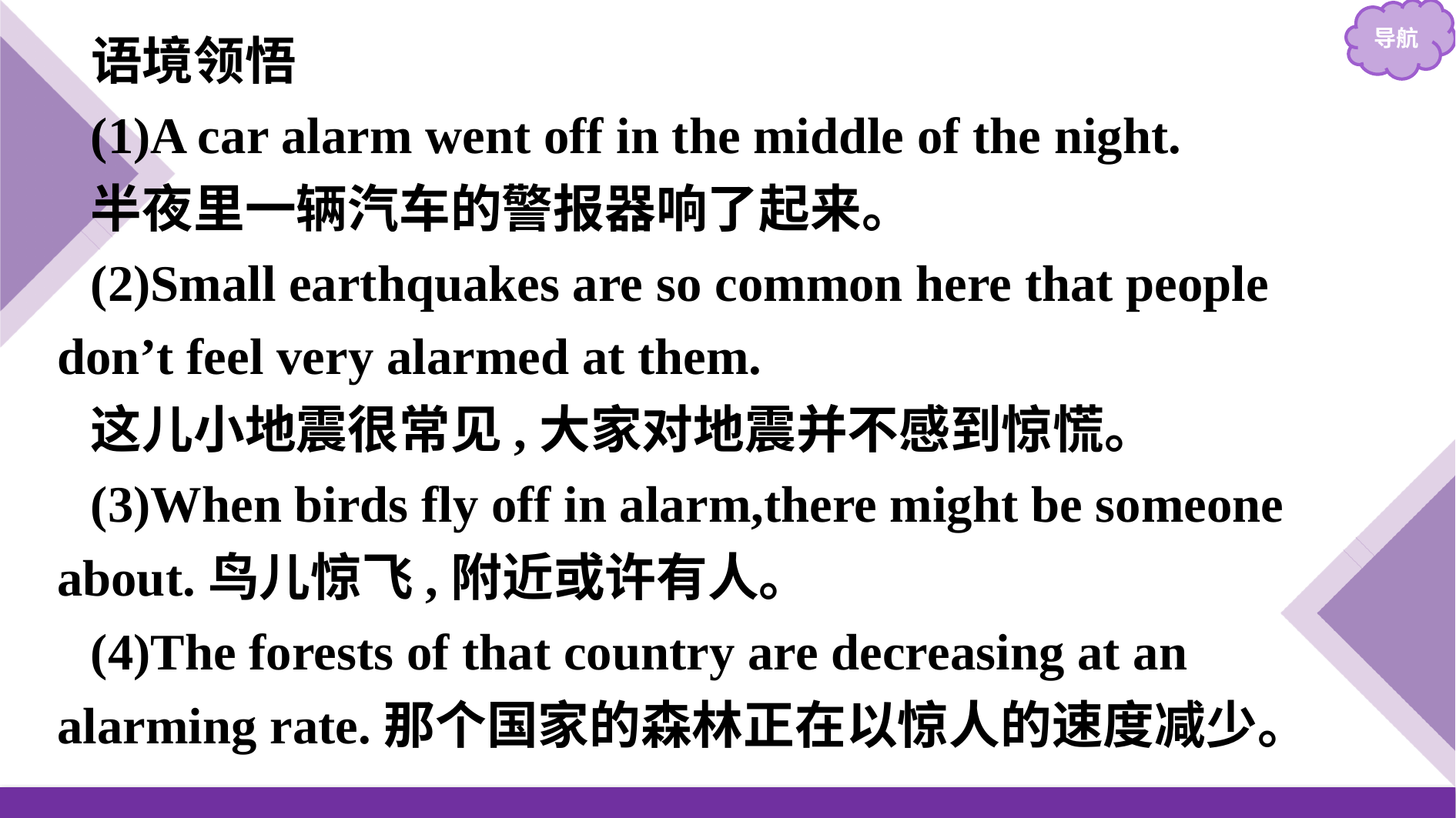

语境领悟
(1)A car alarm went off in the middle of the night.
半夜里一辆汽车的警报器响了起来。
(2)Small earthquakes are so common here that people don’t feel very alarmed at them.
这儿小地震很常见,大家对地震并不感到惊慌。
(3)When birds fly off in alarm,there might be someone about.鸟儿惊飞,附近或许有人。
(4)The forests of that country are decreasing at an alarming rate.那个国家的森林正在以惊人的速度减少。